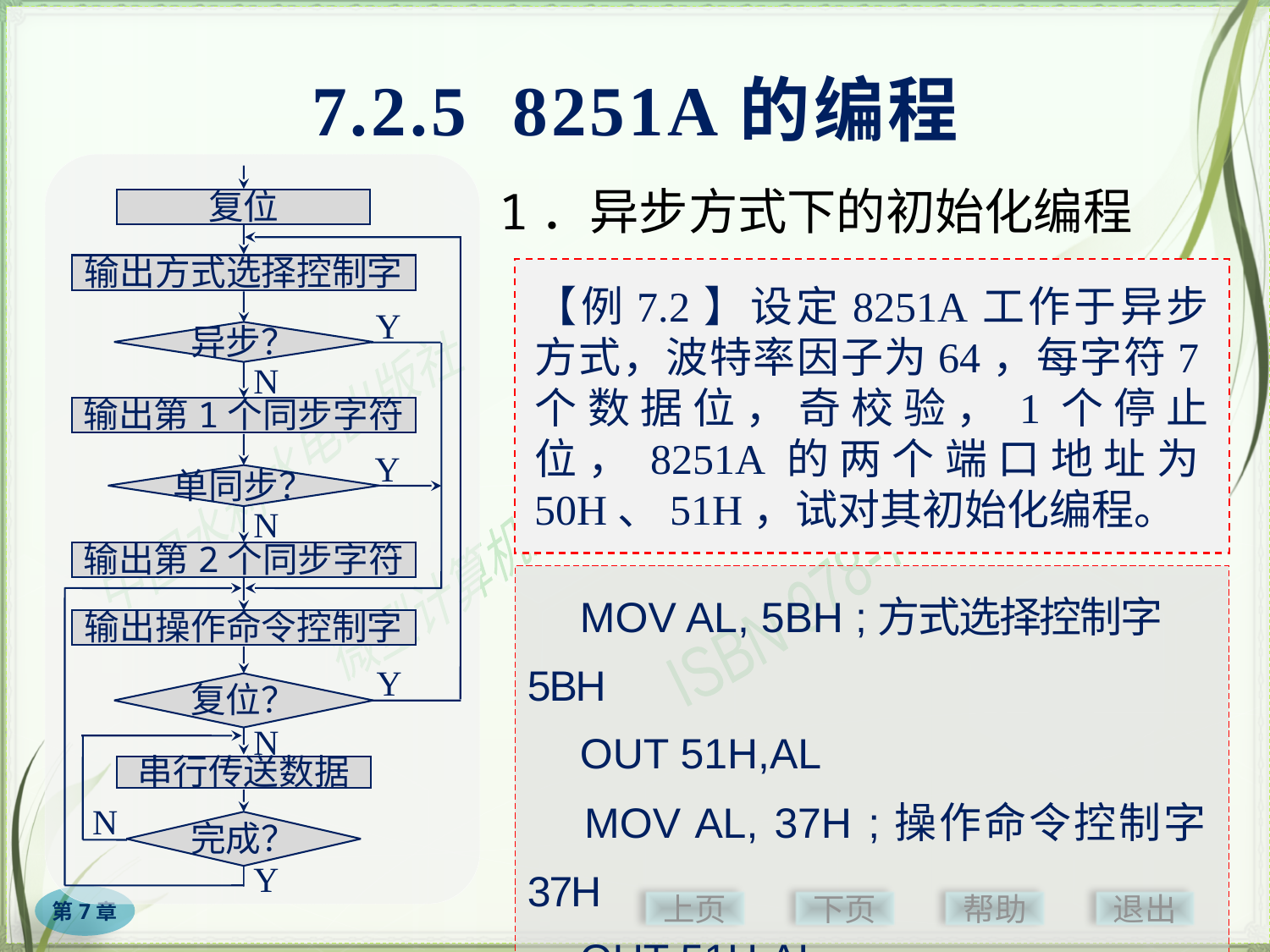

# 7.2.5  8251A的编程

复位

输出方式选择控制字

Y
异步？

N

输出第1个同步字符

Y
单同步？

N

输出第2个同步字符

输出操作命令控制字

Y
复位？

N

串行传送数据

N
完成？

Y

1．异步方式下的初始化编程
【例7.2】设定8251A工作于异步方式，波特率因子为64，每字符7个数据位，奇校验，1个停止位，8251A的两个端口地址为50H、51H，试对其初始化编程。
　MOV AL, 5BH ;方式选择控制字5BH
　OUT 51H,AL
　MOV AL, 37H ;操作命令控制字37H
　OUT 51H,AL